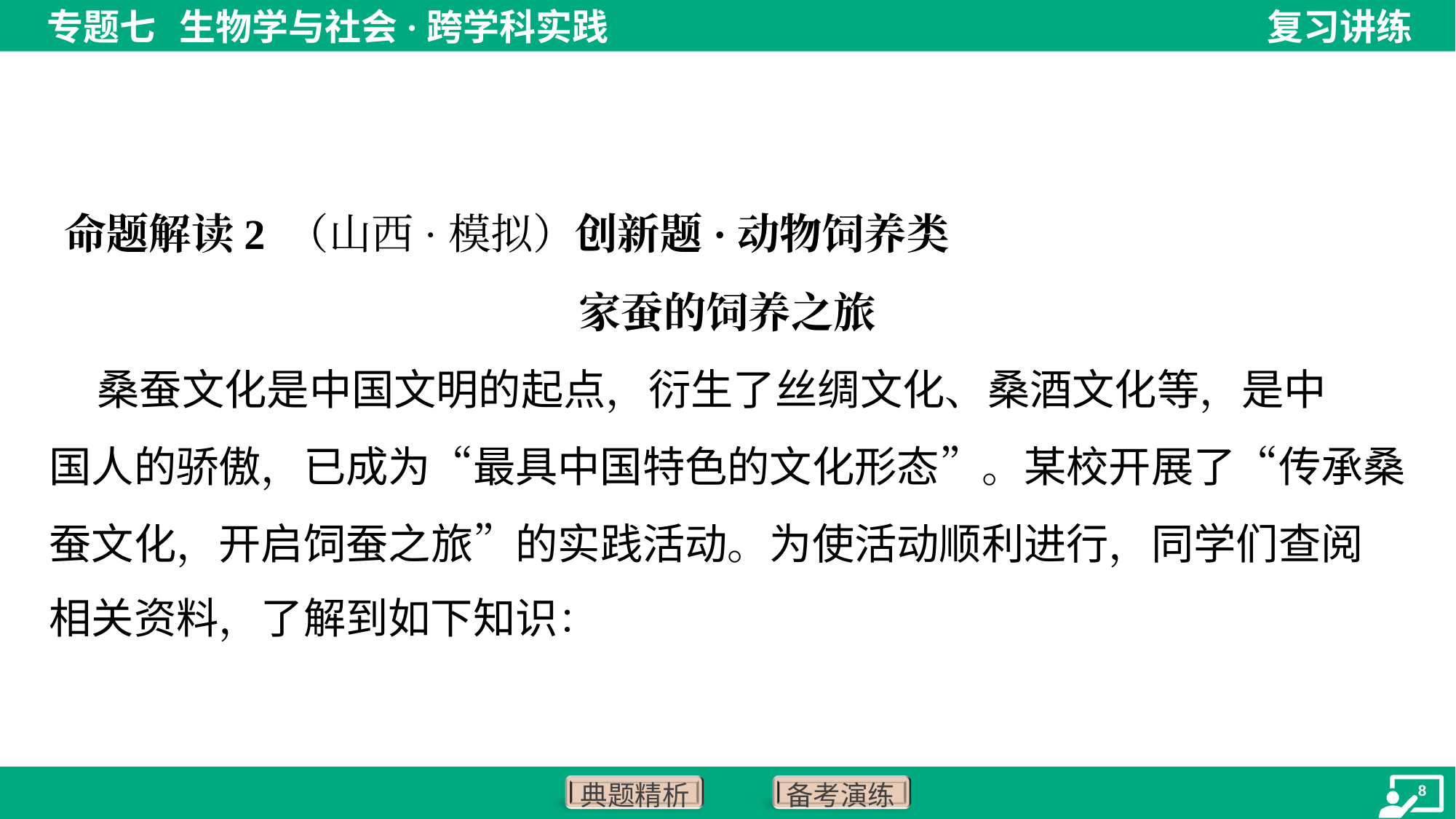

命题解读2 （山西·模拟）创新题·动物饲养类
家蚕的饲养之旅
    桑蚕文化是中国文明的起点，衍生了丝绸文化、桑酒文化等，是中
国人的骄傲，已成为“最具中国特色的文化形态”。某校开展了“传承桑
蚕文化，开启饲蚕之旅”的实践活动。为使活动顺利进行，同学们查阅
相关资料，了解到如下知识：